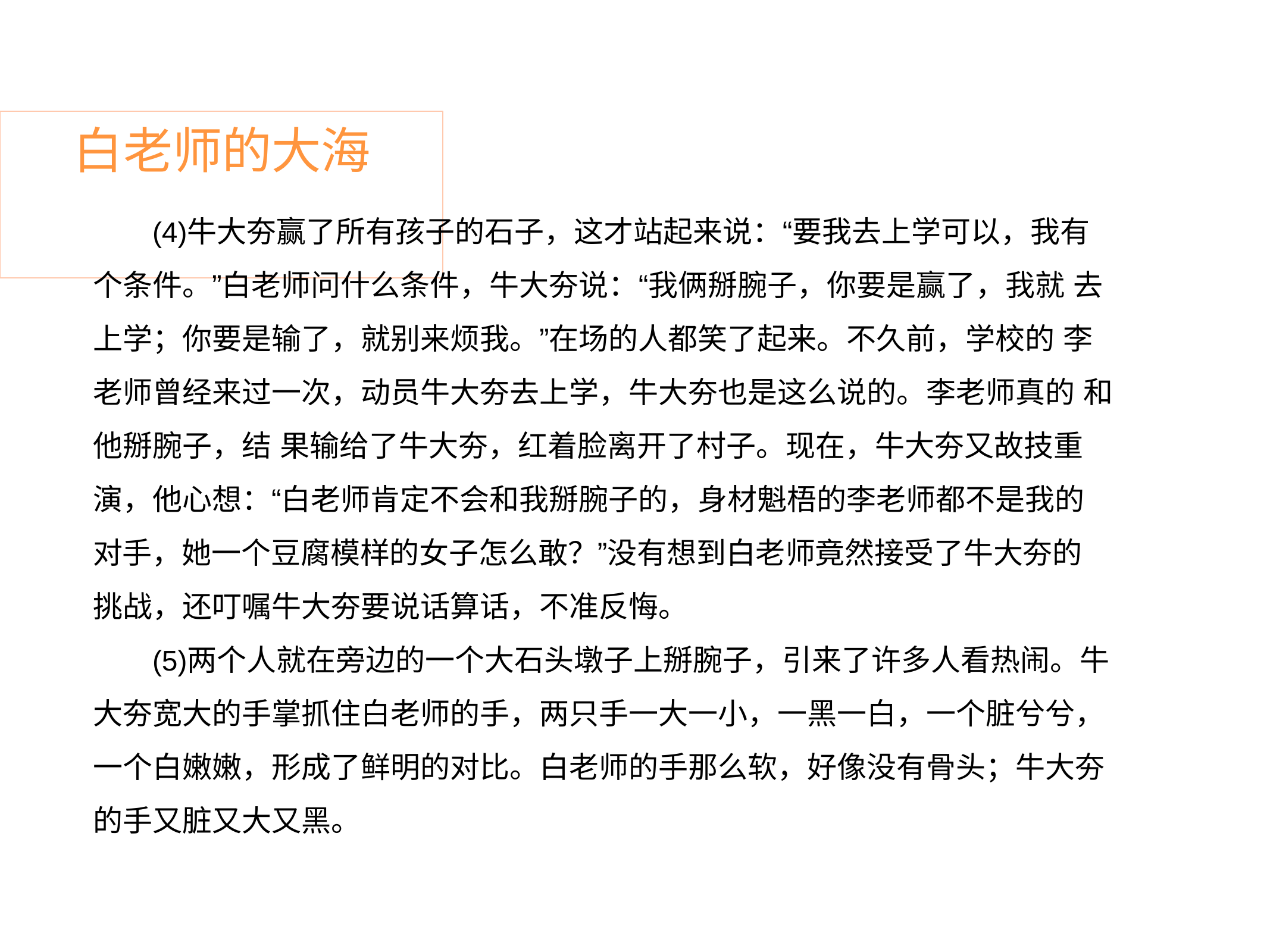

# 白老师的大海
牛大夯赢了所有孩子的石子，这才站起来说：“要我去上学可以，我有 个条件。”白老师问什么条件，牛大夯说：“我俩掰腕子，你要是赢了，我就 去上学；你要是输了，就别来烦我。”在场的人都笑了起来。不久前，学校的 李老师曾经来过一次，动员牛大夯去上学，牛大夯也是这么说的。李老师真的 和他掰腕子，结 果输给了牛大夯，红着脸离开了村子。现在，牛大夯又故技重 演，他心想：“白老师肯定不会和我掰腕子的，身材魁梧的李老师都不是我的 对手，她一个豆腐模样的女子怎么敢？”没有想到白老师竟然接受了牛大夯的 挑战，还叮嘱牛大夯要说话算话，不准反悔。
两个人就在旁边的一个大石头墩子上掰腕子，引来了许多人看热闹。牛 大夯宽大的手掌抓住白老师的手，两只手一大一小，一黑一白，一个脏兮兮，  一个白嫩嫩，形成了鲜明的对比。白老师的手那么软，好像没有骨头；牛大夯 的手又脏又大又黑。